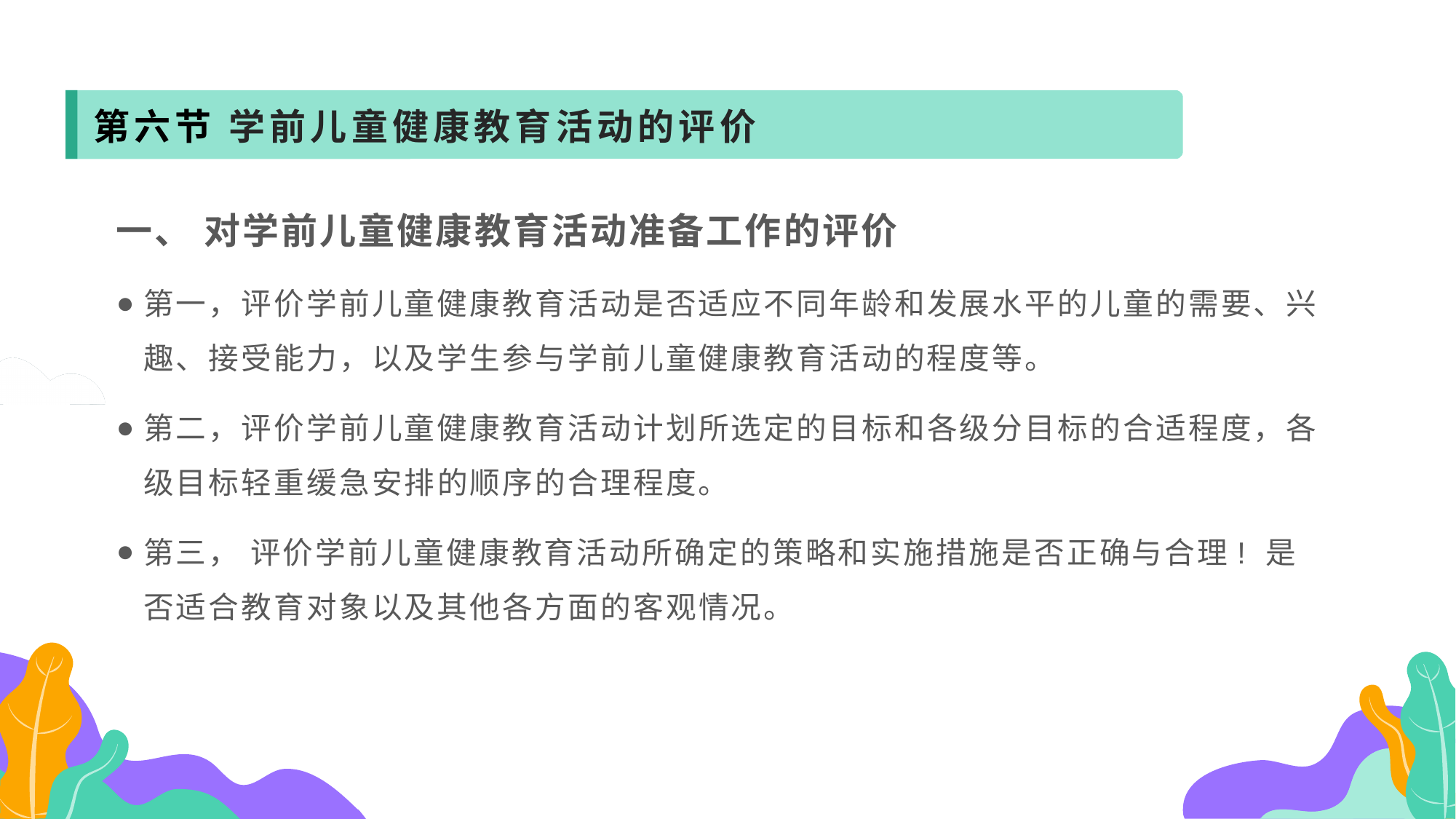

第六节 学前儿童健康教育活动的评价
一、 对学前儿童健康教育活动准备工作的评价
第一，评价学前儿童健康教育活动是否适应不同年龄和发展水平的儿童的需要、兴趣、接受能力，以及学生参与学前儿童健康教育活动的程度等。
第二，评价学前儿童健康教育活动计划所选定的目标和各级分目标的合适程度，各级目标轻重缓急安排的顺序的合理程度。
第三， 评价学前儿童健康教育活动所确定的策略和实施措施是否正确与合理! 是否适合教育对象以及其他各方面的客观情况。